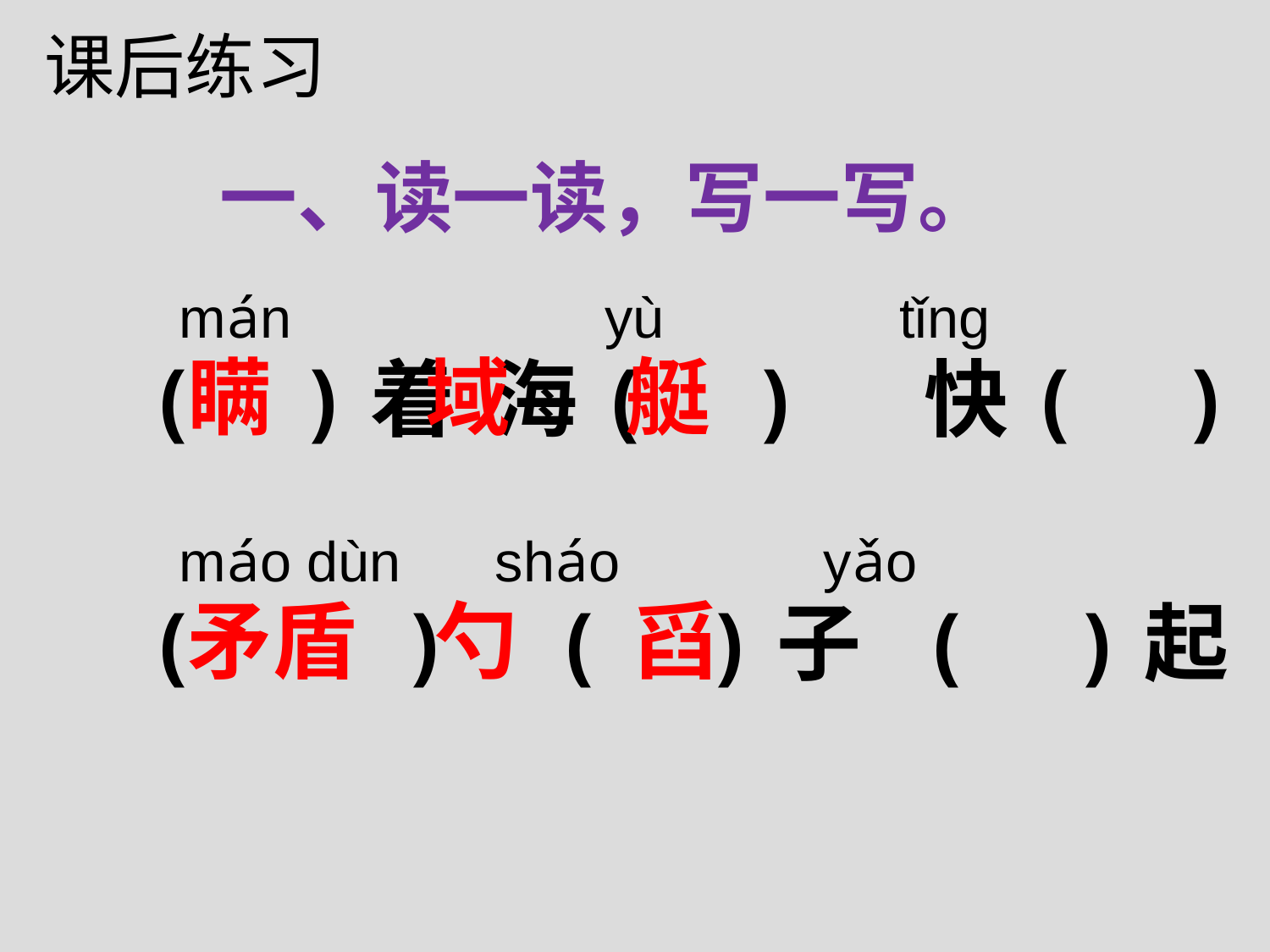

课后练习
一、读一读，写一写。
mán                    yù               tǐng

máo dùn      sháo             yǎo
瞒        域      艇

矛盾    勺      舀
(  )着  海(  )  快(  )

(    )  (  )子  (  )起